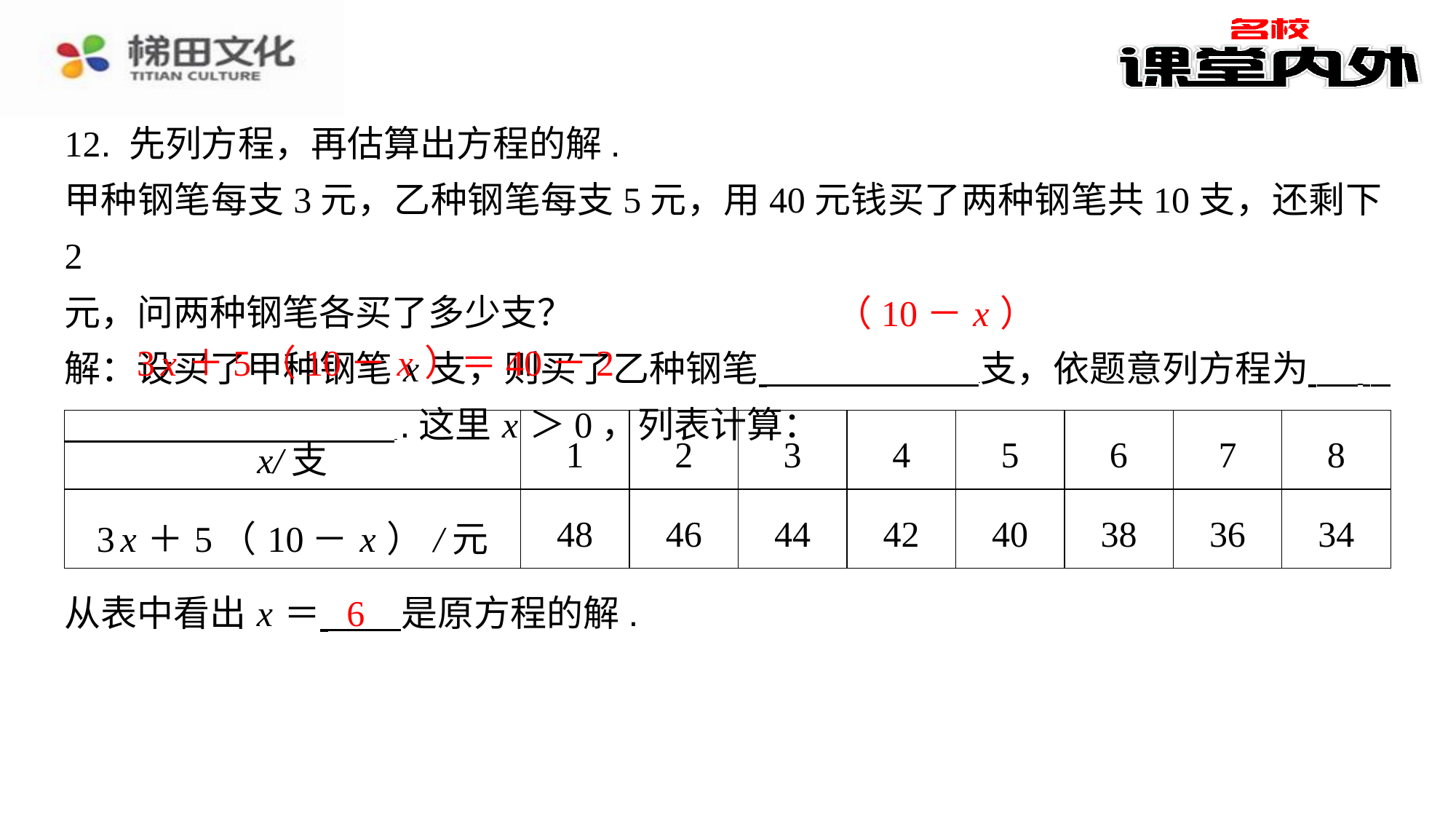

12. 先列方程，再估算出方程的解.
甲种钢笔每支3元，乙种钢笔每支5元，用40元钱买了两种钢笔共10支，还剩下2
元，问两种钢笔各买了多少支？
解：设买了甲种钢笔 x 支，则买了乙种钢笔                                 支，依题意列方程为        ⁠                                                       .这里 x ＞0，列表计算：
（10－ x ）
3 x ＋5（10－ x ）＝40－2
| x/支 | 1 | 2 | 3 | 4 | 5 | 6 | 7 | 8 |
| --- | --- | --- | --- | --- | --- | --- | --- | --- |
| 3 x ＋5（10－ x ）/元 | 48 | 46 | 44 | 42 | 40 | 38 | 36 | 34 |
6
从表中看出 x ＝            是原方程的解.